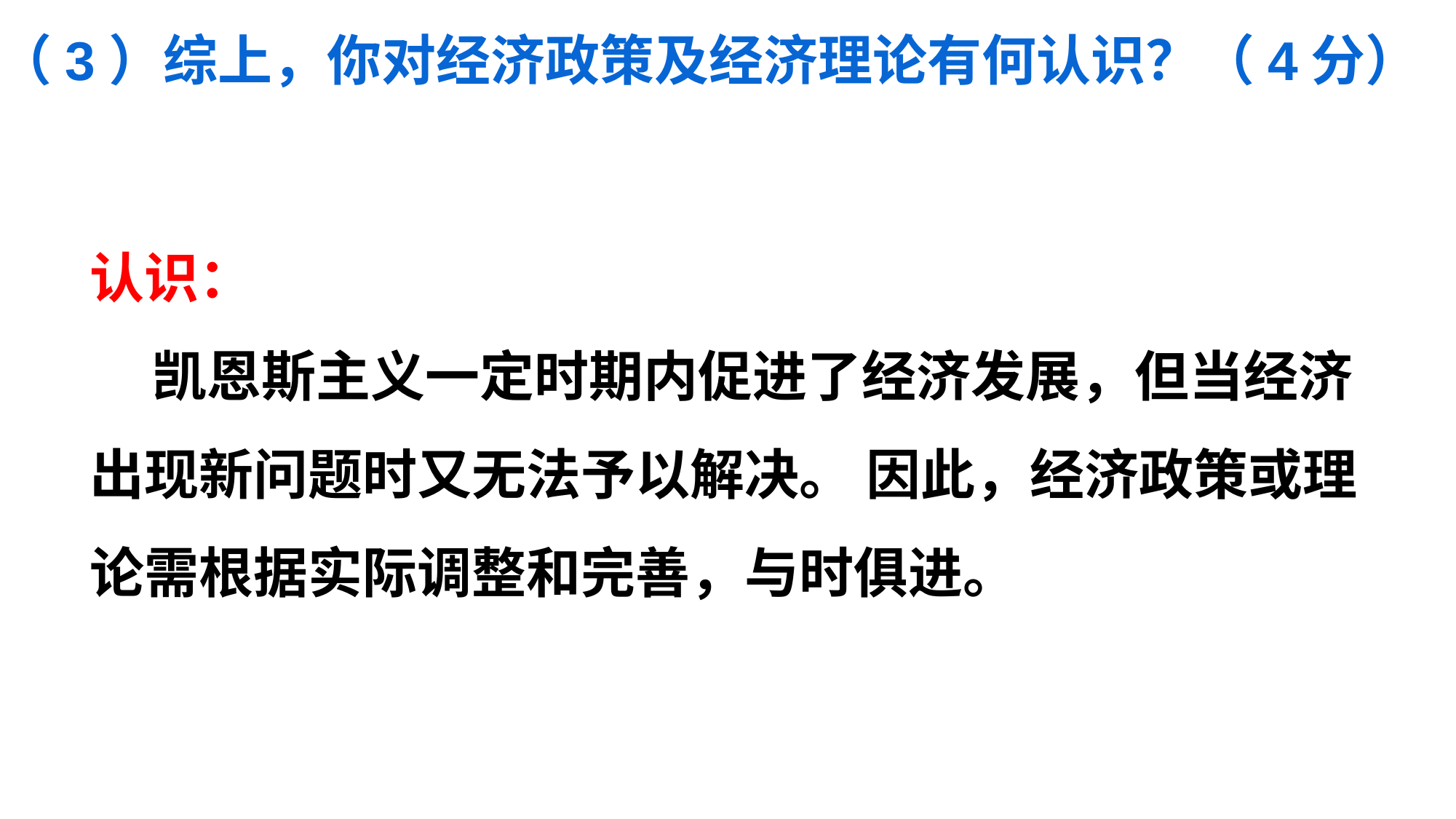

（3）综上，你对经济政策及经济理论有何认识？（4分）
认识：
    凯恩斯主义一定时期内促进了经济发展，但当经济出现新问题时又无法予以解决。 因此，经济政策或理论需根据实际调整和完善，与时俱进。